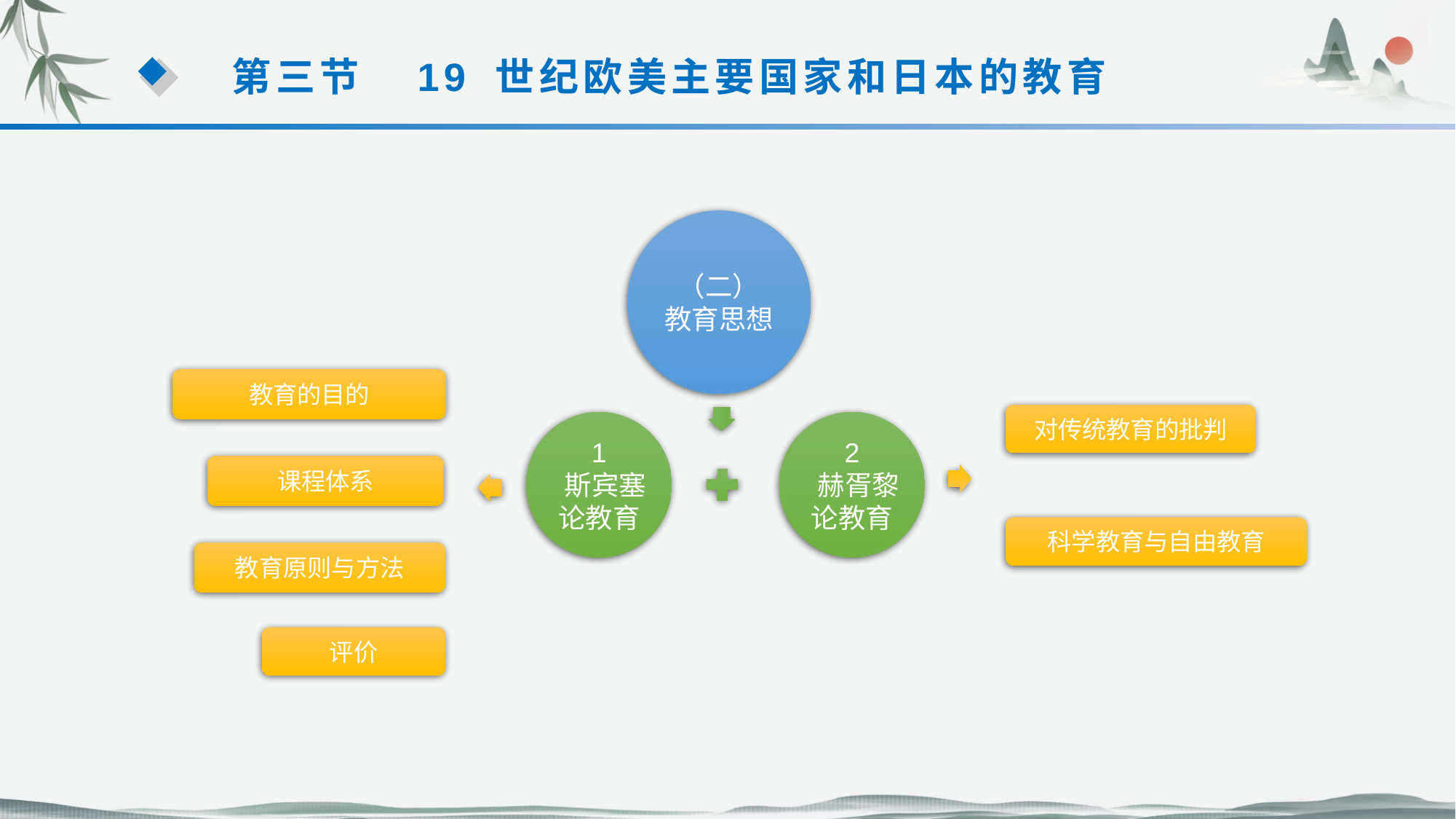

第三节　19 世纪欧美主要国家和日本的教育

（二）
教育思想
教育的目的
对传统教育的批判

1
 斯宾塞论教育
2
 赫胥黎论教育
课程体系

科学教育与自由教育
教育原则与方法
评价